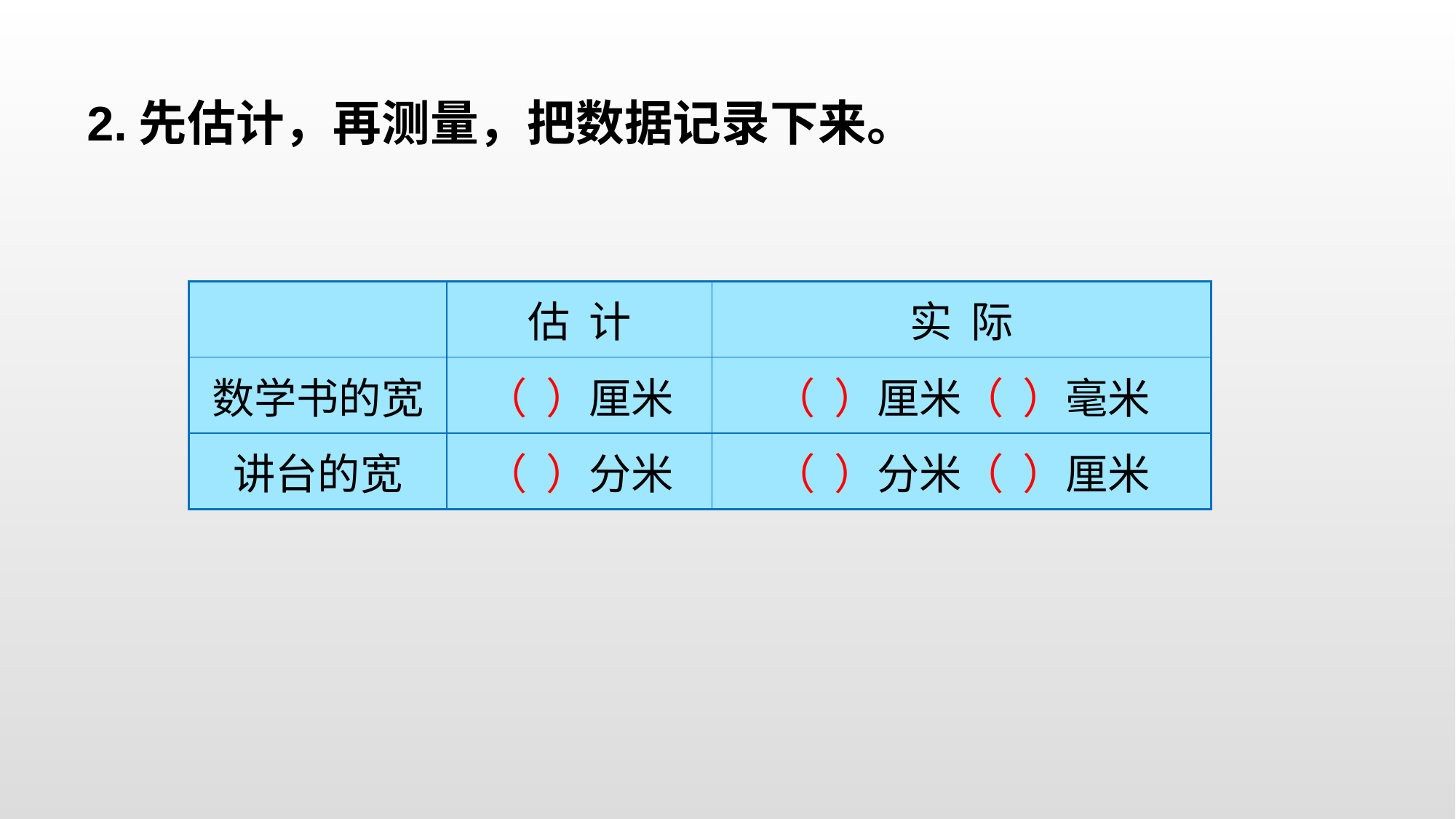

2.先估计，再测量，把数据记录下来。
|  | 估 计 | 实 际 |
| --- | --- | --- |
| 数学书的宽 | （ ）厘米 | （ ）厘米（ ）毫米 |
| 讲台的宽 | （ ）分米 | （ ）分米（ ）厘米 |